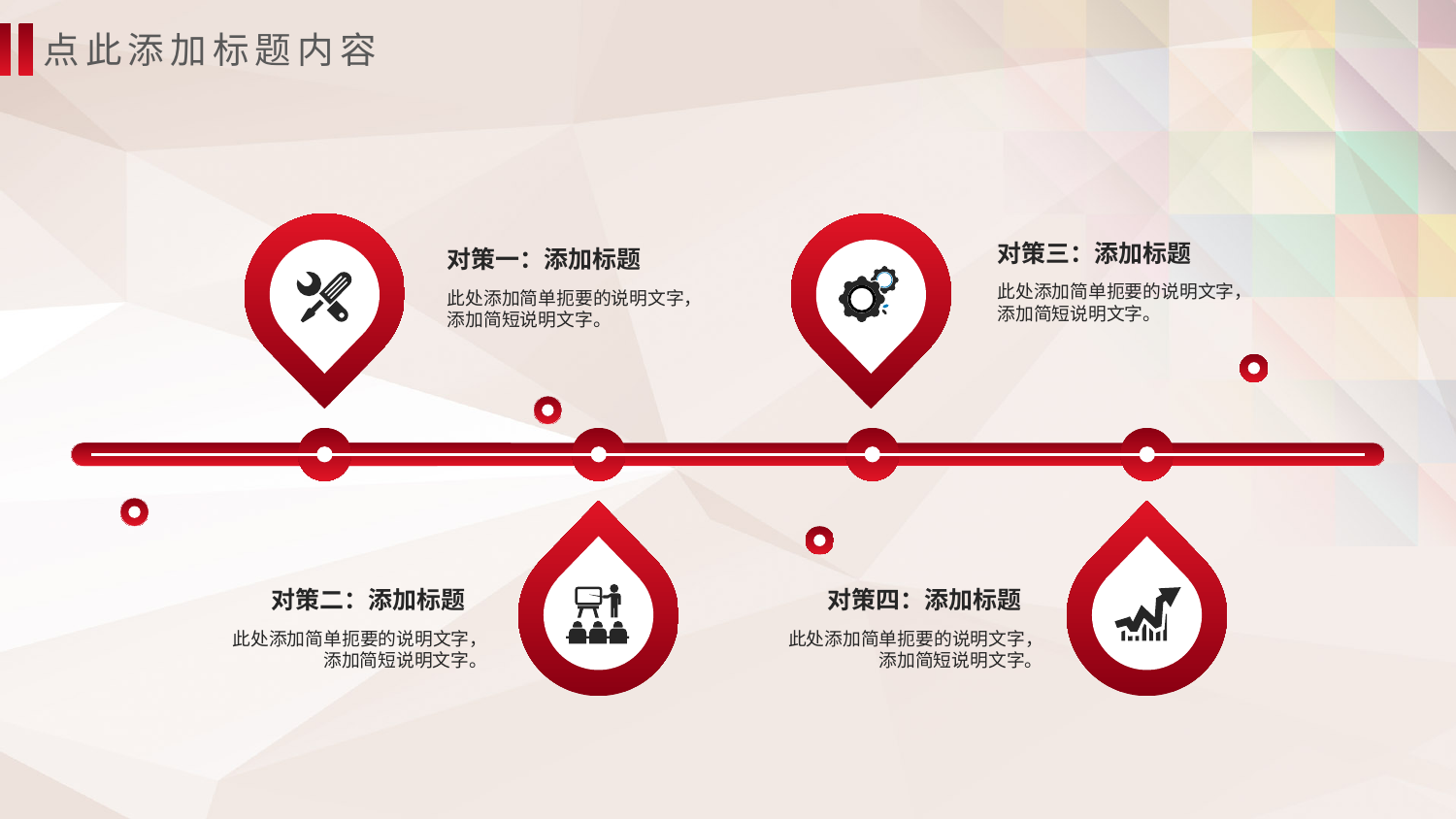

点此添加标题内容

对策三：添加标题
此处添加简单扼要的说明文字，
添加简短说明文字。
对策一：添加标题
此处添加简单扼要的说明文字，
添加简短说明文字。

对策二：添加标题
此处添加简单扼要的说明文字，
添加简短说明文字。
对策四：添加标题
此处添加简单扼要的说明文字，
添加简短说明文字。